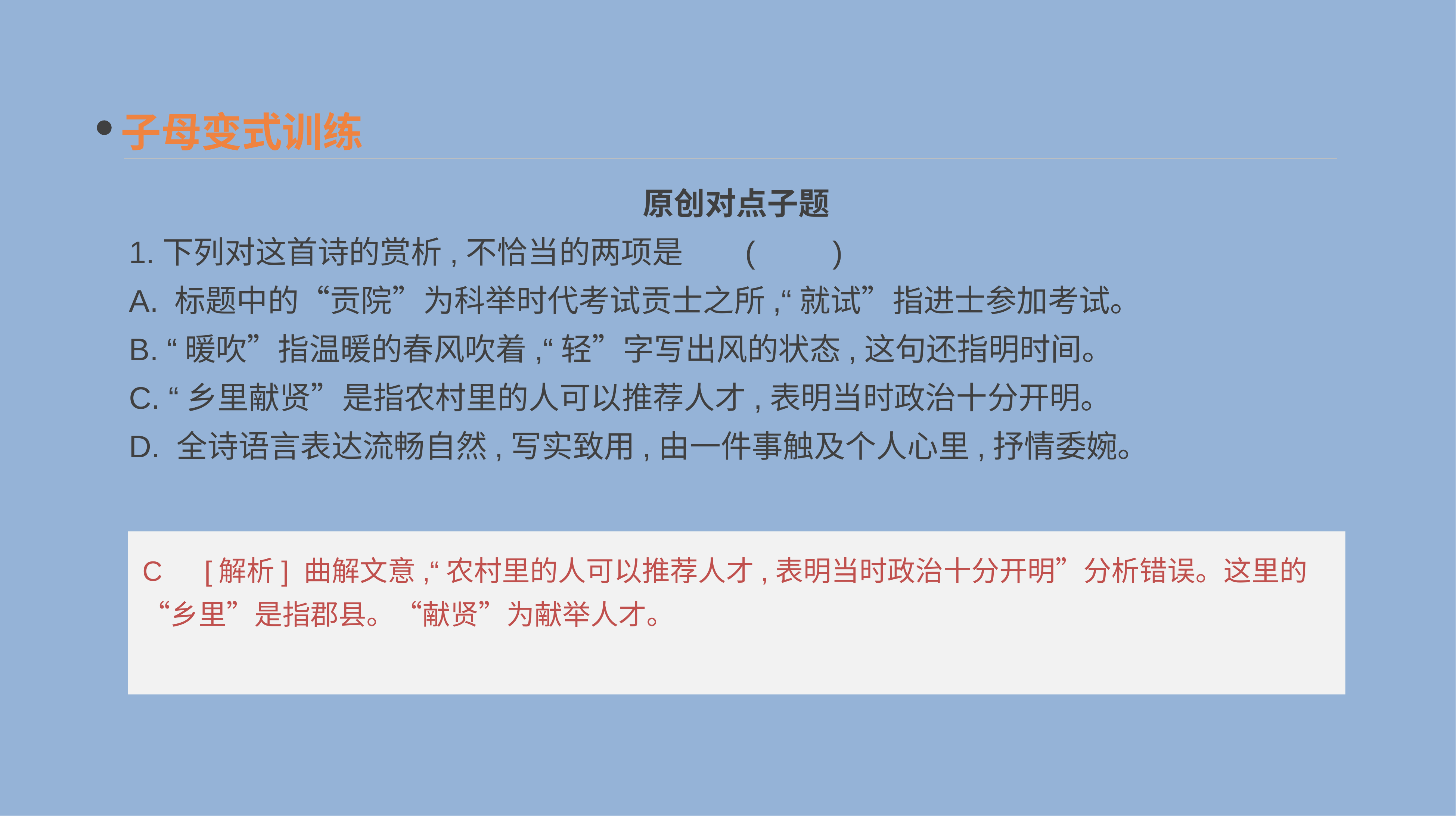

子母变式训练

　原创对点子题
1.下列对这首诗的赏析,不恰当的两项是 	(　　)
A. 标题中的“贡院”为科举时代考试贡士之所,“就试”指进士参加考试。
B. “暖吹”指温暖的春风吹着,“轻”字写出风的状态,这句还指明时间。
C. “乡里献贤”是指农村里的人可以推荐人才,表明当时政治十分开明。
D. 全诗语言表达流畅自然,写实致用,由一件事触及个人心里,抒情委婉。

C　[解析] 曲解文意,“农村里的人可以推荐人才,表明当时政治十分开明”分析错误。这里的“乡里”是指郡县。“献贤”为献举人才。